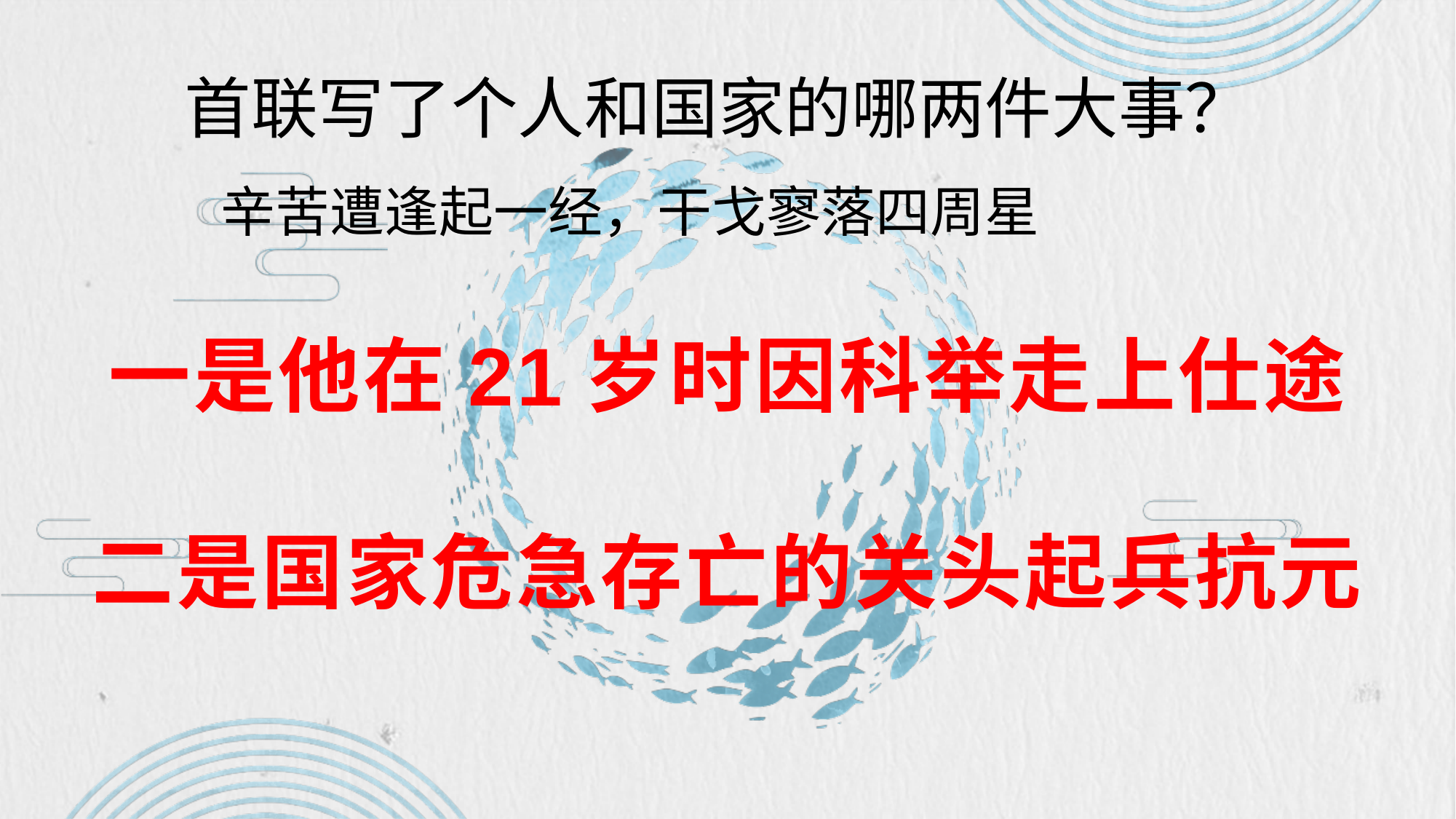

首联写了个人和国家的哪两件大事？
辛苦遭逢起一经，干戈寥落四周星
# 一是他在21岁时因科举走上仕途 二是国家危急存亡的关头起兵抗元